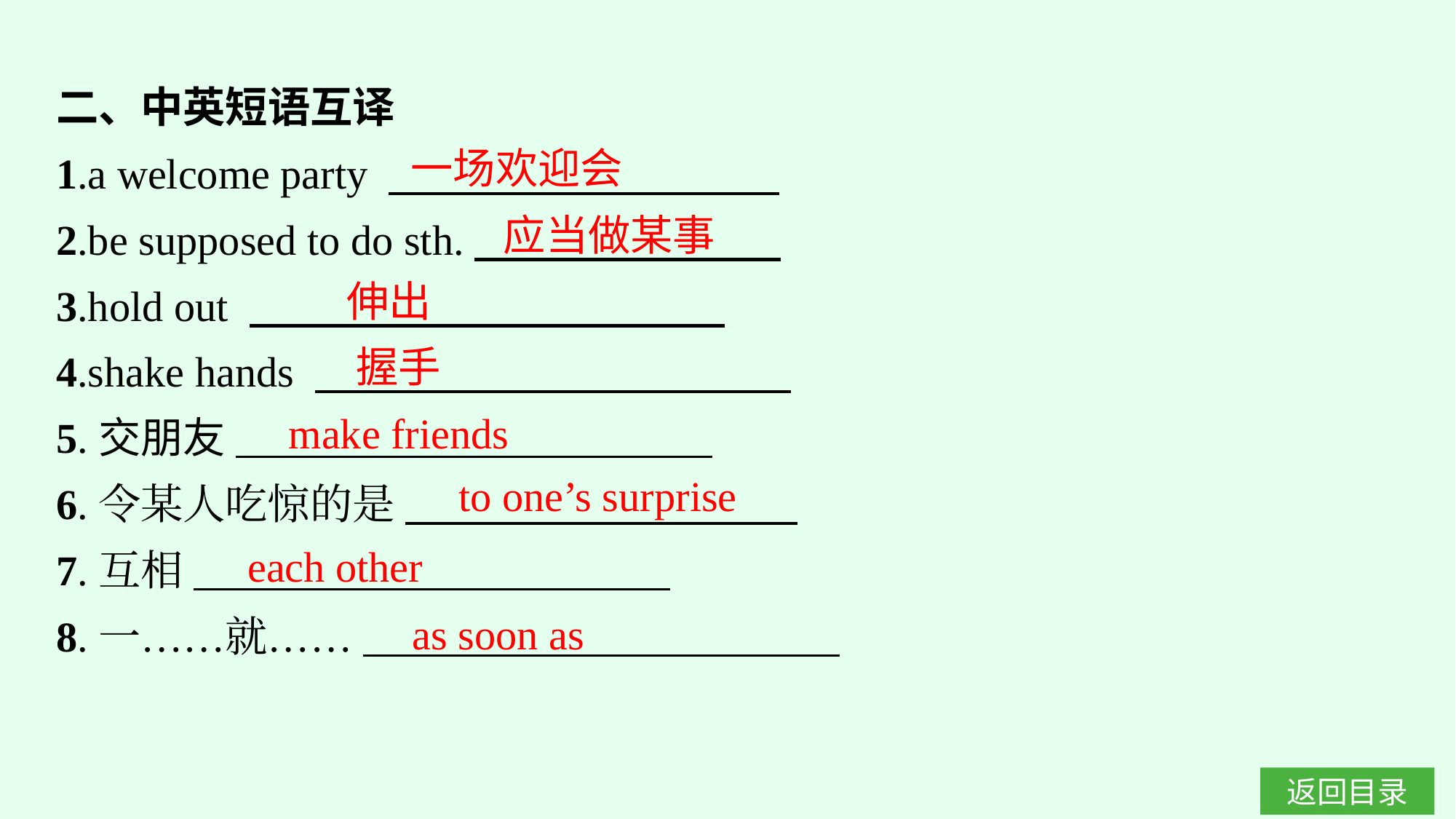

二、中英短语互译
1.a welcome party
2.be supposed to do sth.
3.hold out
4.shake hands
5.交朋友
6.令某人吃惊的是
7.互相
8.一……就……
一场欢迎会
应当做某事
伸出
握手
make friends
to one’s surprise
each other
as soon as